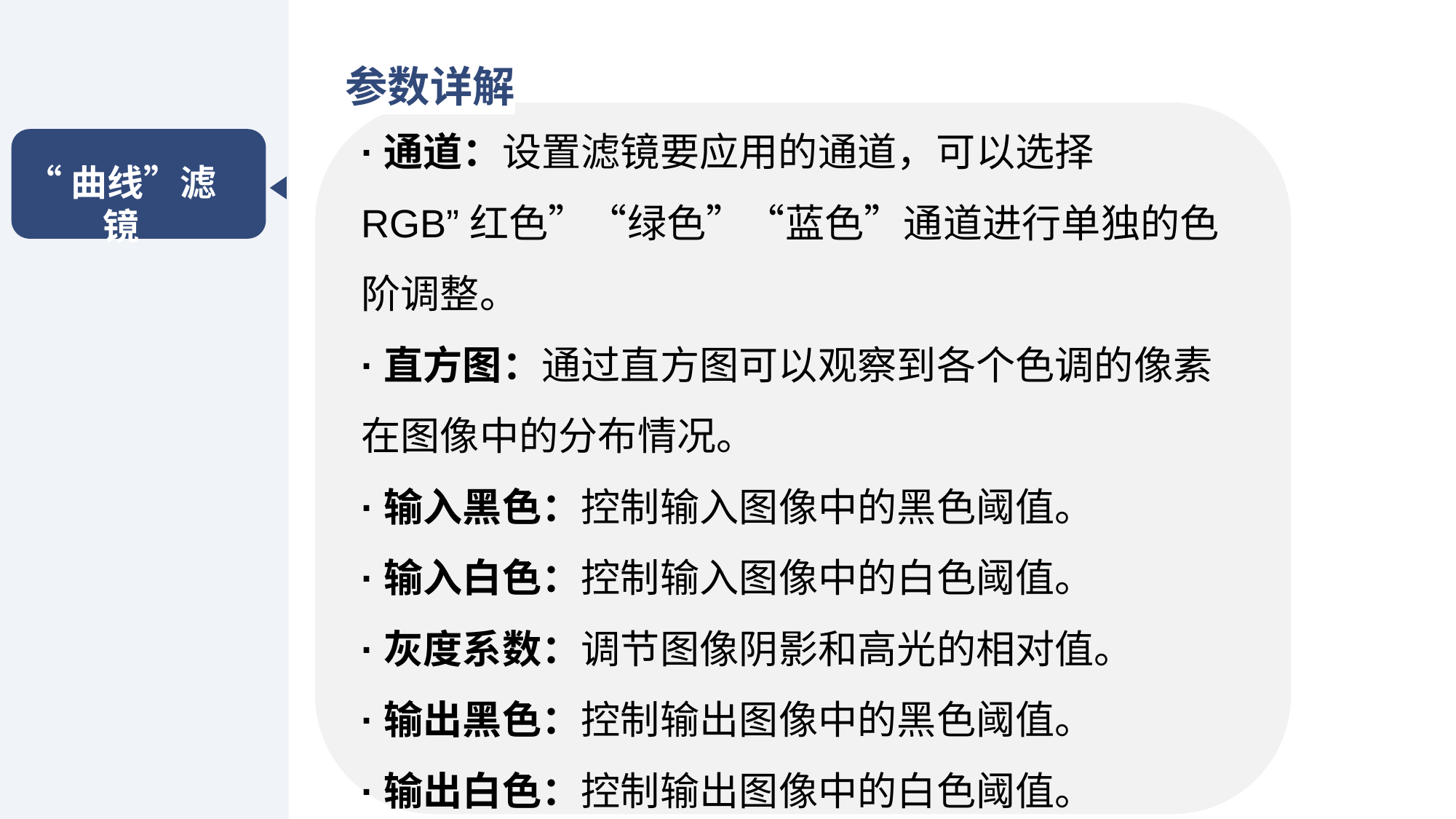

参数详解
·通道：设置滤镜要应用的通道，可以选择RGB”红色”“绿色”“蓝色”通道进行单独的色阶调整。
·直方图：通过直方图可以观察到各个色调的像素在图像中的分布情况。
·输入黑色：控制输入图像中的黑色阈值。
·输入白色：控制输入图像中的白色阈值。
·灰度系数：调节图像阴影和高光的相对值。
·输出黑色：控制输出图像中的黑色阈值。
·输出白色：控制输出图像中的白色阈值。

“曲线”滤镜